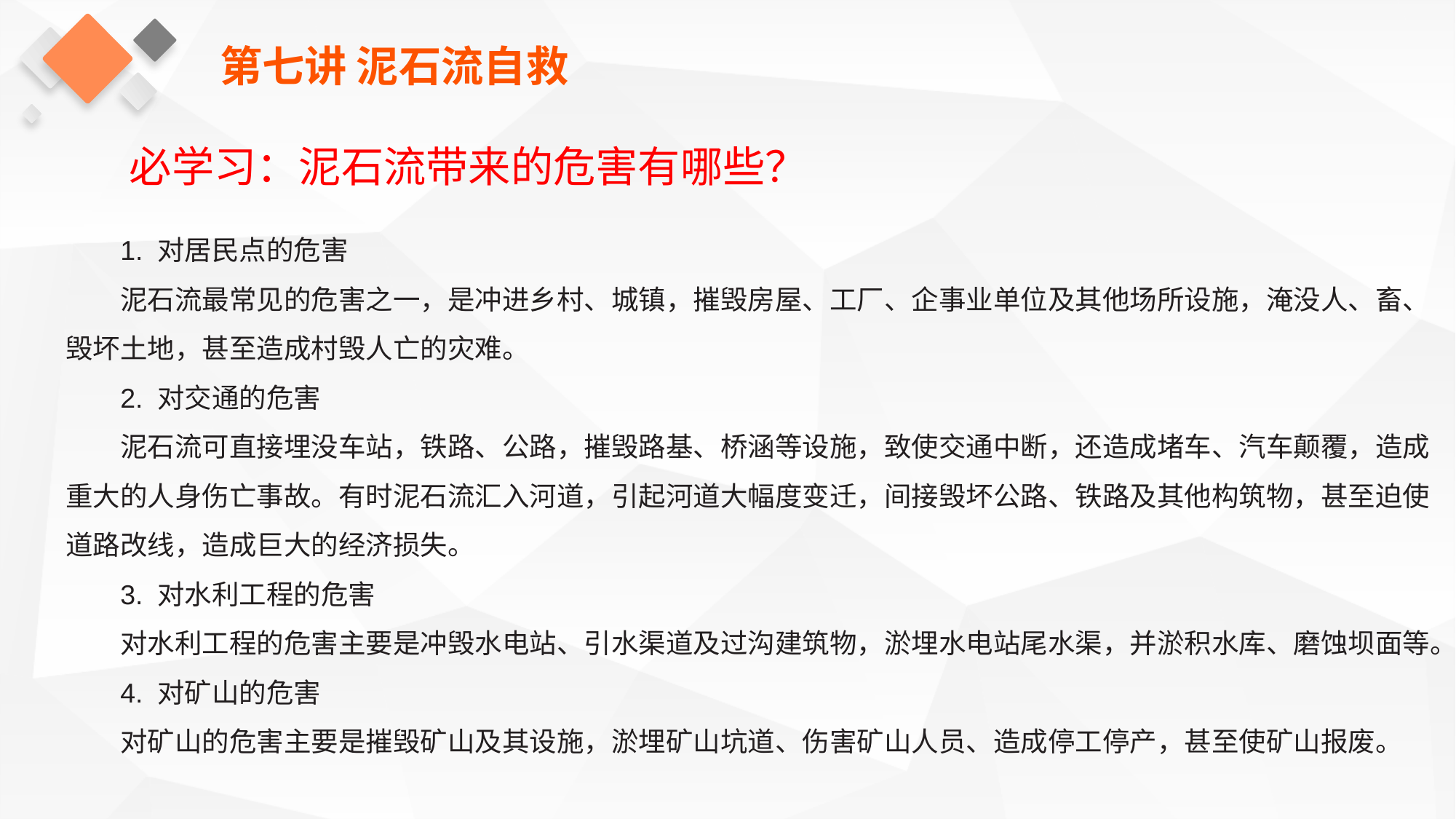

第七讲 泥石流自救
必学习：泥石流带来的危害有哪些？
1. 对居民点的危害
泥石流最常见的危害之一，是冲进乡村、城镇，摧毁房屋、工厂、企事业单位及其他场所设施，淹没人、畜、毁坏土地，甚至造成村毁人亡的灾难。
2. 对交通的危害
泥石流可直接埋没车站，铁路、公路，摧毁路基、桥涵等设施，致使交通中断，还造成堵车、汽车颠覆，造成重大的人身伤亡事故。有时泥石流汇入河道，引起河道大幅度变迁，间接毁坏公路、铁路及其他构筑物，甚至迫使道路改线，造成巨大的经济损失。
3. 对水利工程的危害
对水利工程的危害主要是冲毁水电站、引水渠道及过沟建筑物，淤埋水电站尾水渠，并淤积水库、磨蚀坝面等。
4. 对矿山的危害
对矿山的危害主要是摧毁矿山及其设施，淤埋矿山坑道、伤害矿山人员、造成停工停产，甚至使矿山报废。